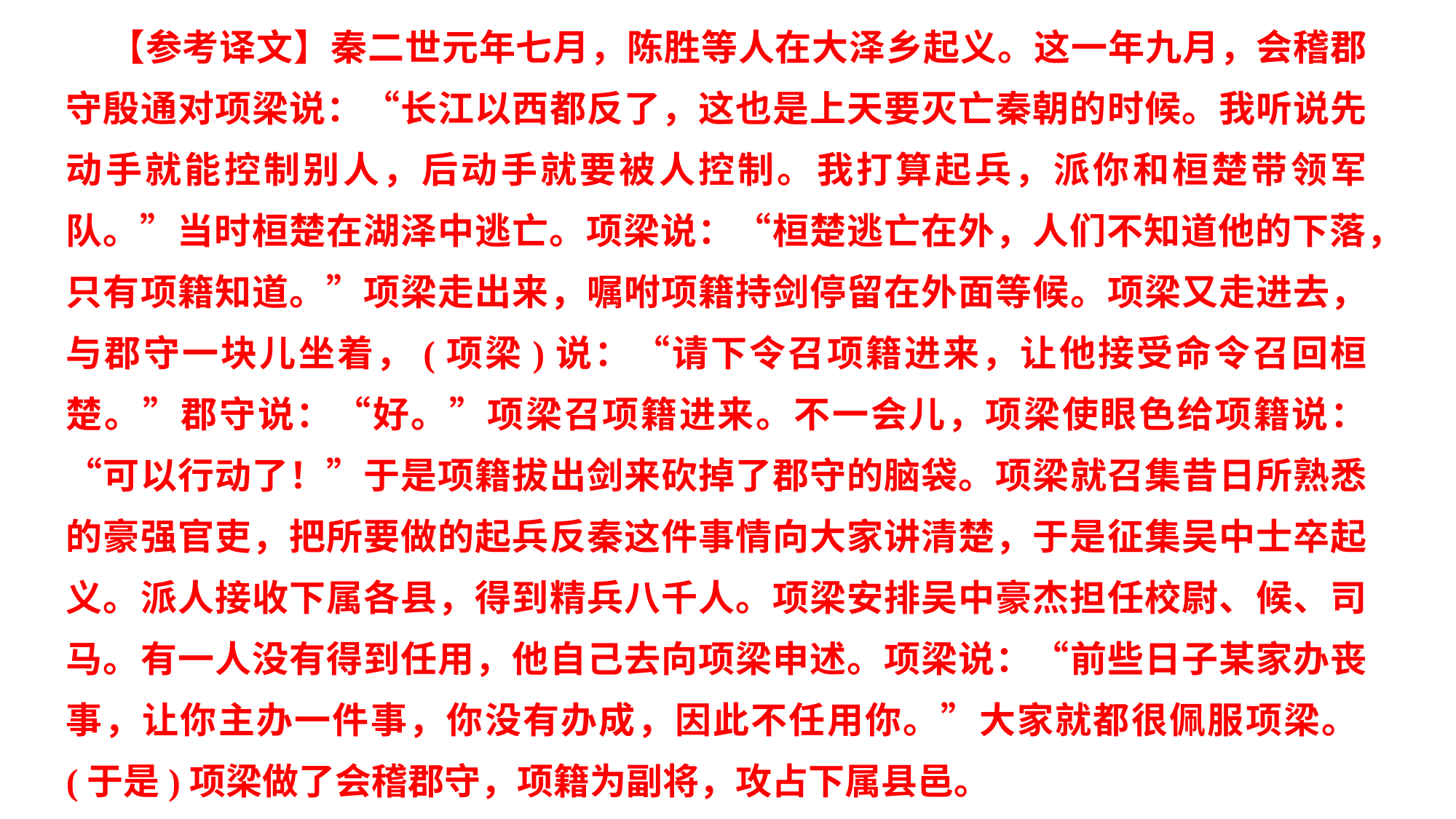

【参考译文】秦二世元年七月，陈胜等人在大泽乡起义。这一年九月，会稽郡守殷通对项梁说：“长江以西都反了，这也是上天要灭亡秦朝的时候。我听说先动手就能控制别人，后动手就要被人控制。我打算起兵，派你和桓楚带领军队。”当时桓楚在湖泽中逃亡。项梁说：“桓楚逃亡在外，人们不知道他的下落，只有项籍知道。”项梁走出来，嘱咐项籍持剑停留在外面等候。项梁又走进去，与郡守一块儿坐着，(项梁)说：“请下令召项籍进来，让他接受命令召回桓楚。”郡守说：“好。”项梁召项籍进来。不一会儿，项梁使眼色给项籍说：“可以行动了！”于是项籍拔出剑来砍掉了郡守的脑袋。项梁就召集昔日所熟悉的豪强官吏，把所要做的起兵反秦这件事情向大家讲清楚，于是征集吴中士卒起义。派人接收下属各县，得到精兵八千人。项梁安排吴中豪杰担任校尉、候、司马。有一人没有得到任用，他自己去向项梁申述。项梁说：“前些日子某家办丧事，让你主办一件事，你没有办成，因此不任用你。”大家就都很佩服项梁。(于是)项梁做了会稽郡守，项籍为副将，攻占下属县邑。